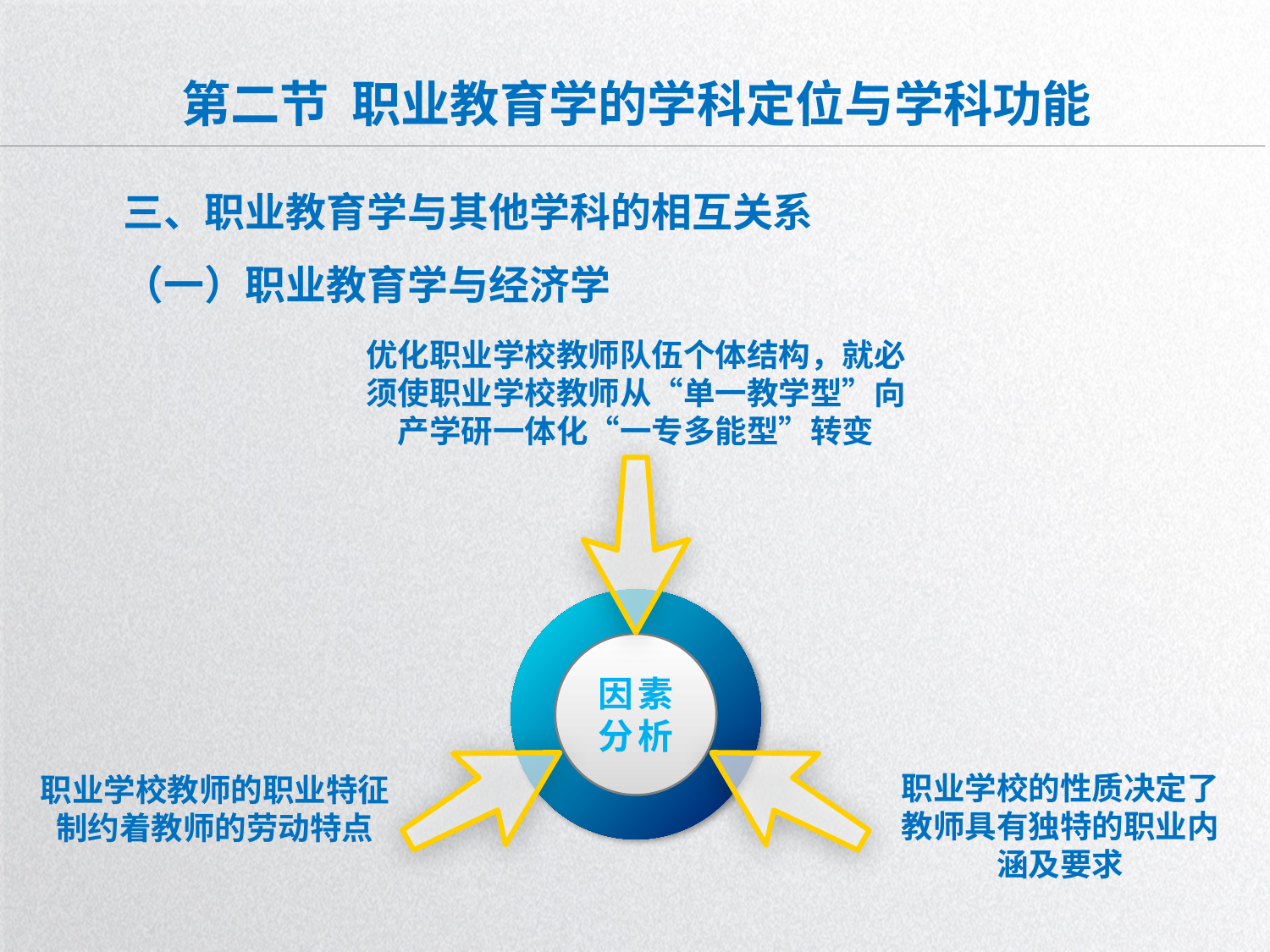

# 第二节  职业教育学的学科定位与学科功能
三、职业教育学与其他学科的相互关系
（一）职业教育学与经济学
优化职业学校教师队伍个体结构，就必须使职业学校教师从“单一教学型”向产学研一体化“一专多能型”转变

因素
分析

职业学校的性质决定了教师具有独特的职业内涵及要求
职业学校教师的职业特征制约着教师的劳动特点